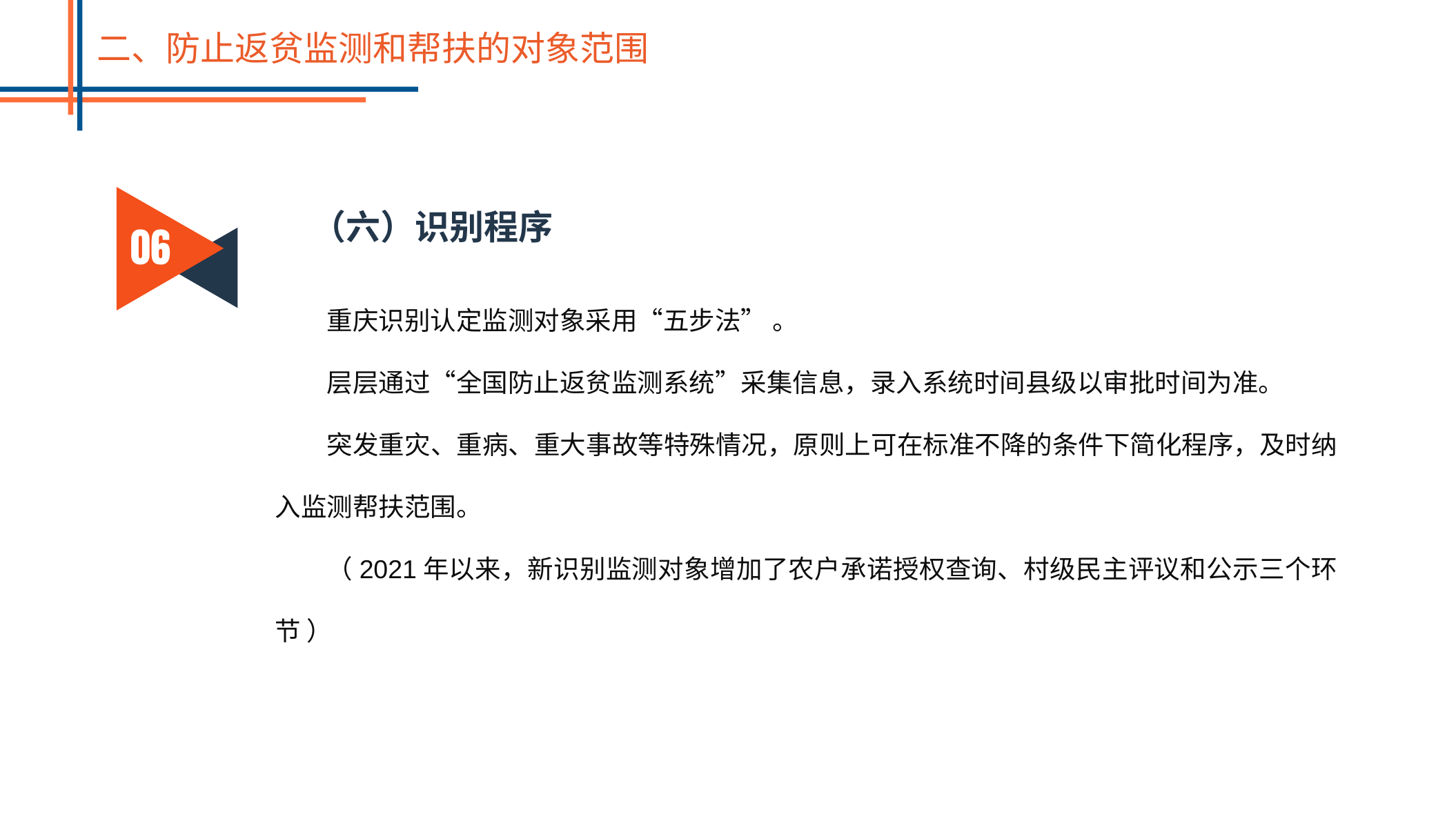

二、防止返贫监测和帮扶的对象范围

06
（六）识别程序

重庆识别认定监测对象采用“五步法” 。
层层通过“全国防止返贫监测系统”采集信息，录入系统时间县级以审批时间为准。
突发重灾、重病、重大事故等特殊情况，原则上可在标准不降的条件下简化程序，及时纳入监测帮扶范围。
（2021年以来，新识别监测对象增加了农户承诺授权查询、村级民主评议和公示三个环节 ）